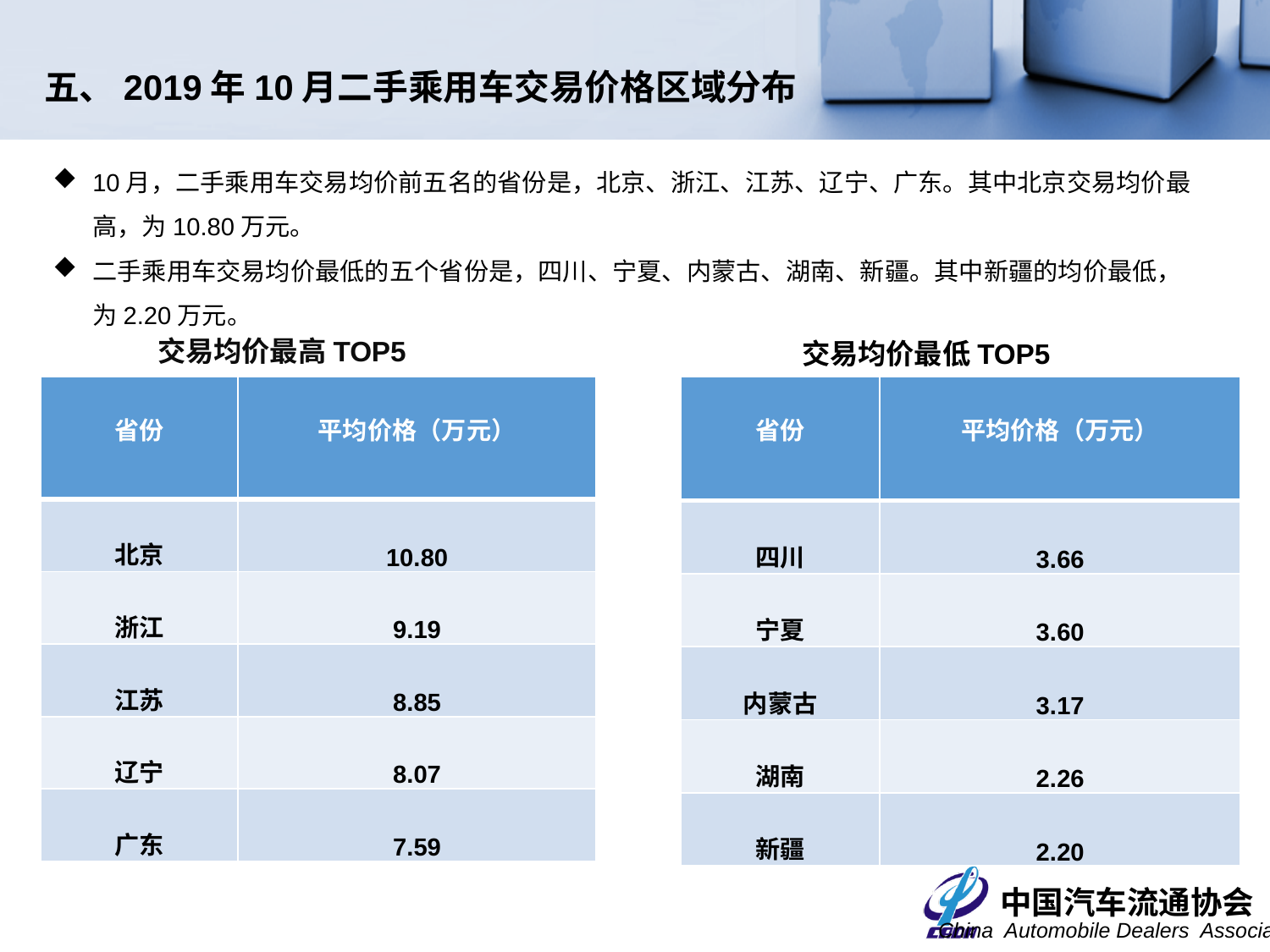

五、2019年10月二手乘用车交易价格区域分布
10月，二手乘用车交易均价前五名的省份是，北京、浙江、江苏、辽宁、广东。其中北京交易均价最高，为10.80万元。
二手乘用车交易均价最低的五个省份是，四川、宁夏、内蒙古、湖南、新疆。其中新疆的均价最低，为2.20万元。
交易均价最高TOP5
交易均价最低TOP5
| 省份 | 平均价格（万元） |
| --- | --- |
| 四川 | 3.66 |
| 宁夏 | 3.60 |
| 内蒙古 | 3.17 |
| 湖南 | 2.26 |
| 新疆 | 2.20 |
| 省份 | 平均价格（万元） |
| --- | --- |
| 北京 | 10.80 |
| 浙江 | 9.19 |
| 江苏 | 8.85 |
| 辽宁 | 8.07 |
| 广东 | 7.59 |